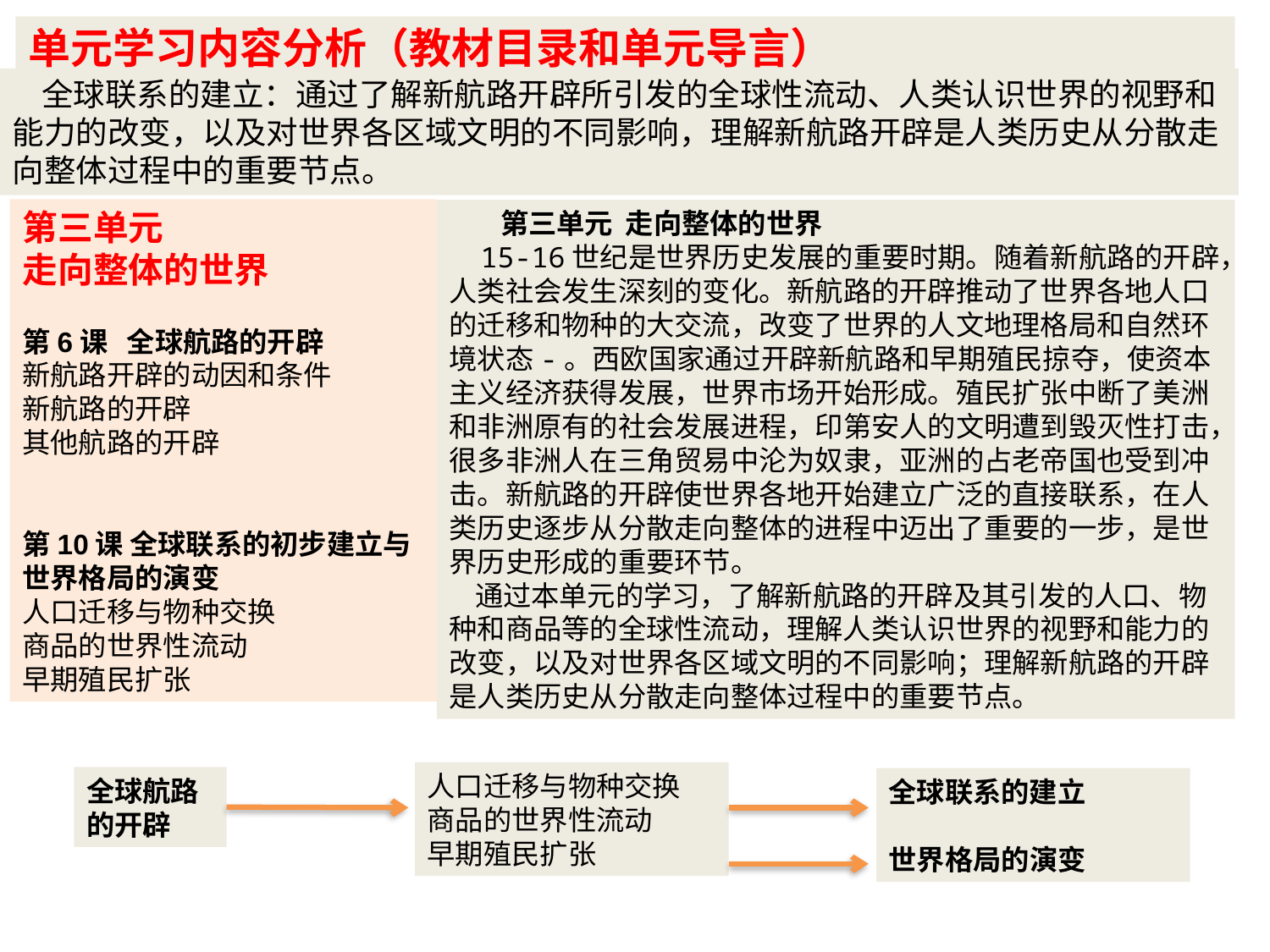

单元学习内容分析（教材目录和单元导言）
   全球联系的建立：通过了解新航路开辟所引发的全球性流动、人类认识世界的视野和能力的改变，以及对世界各区域文明的不同影响，理解新航路开辟是人类历史从分散走向整体过程中的重要节点。
第三单元
走向整体的世界

第6课   全球航路的开辟
新航路开辟的动因和条件
新航路的开辟
其他航路的开辟

第10课 全球联系的初步建立与世界格局的演变
人口迁移与物种交换
商品的世界性流动
早期殖民扩张
       第三单元  走向整体的世界
    15-16世纪是世界历史发展的重要时期。随着新航路的开辟，人类社会发生深刻的变化。新航路的开辟推动了世界各地人口的迁移和物种的大交流，改变了世界的人文地理格局和自然环境状态-。西欧国家通过开辟新航路和早期殖民掠夺，使资本主义经济获得发展，世界市场开始形成。殖民扩张中断了美洲和非洲原有的社会发展进程，印第安人的文明遭到毁灭性打击，很多非洲人在三角贸易中沦为奴隶，亚洲的占老帝国也受到冲击。新航路的开辟使世界各地开始建立广泛的直接联系，在人类历史逐步从分散走向整体的进程中迈出了重要的一步，是世界历史形成的重要环节。
   通过本单元的学习，了解新航路的开辟及其引发的人口、物种和商品等的全球性流动，理解人类认识世界的视野和能力的改变，以及对世界各区域文明的不同影响；理解新航路的开辟是人类历史从分散走向整体过程中的重要节点。
人口迁移与物种交换
商品的世界性流动
早期殖民扩张
全球航路的开辟
全球联系的建立

世界格局的演变